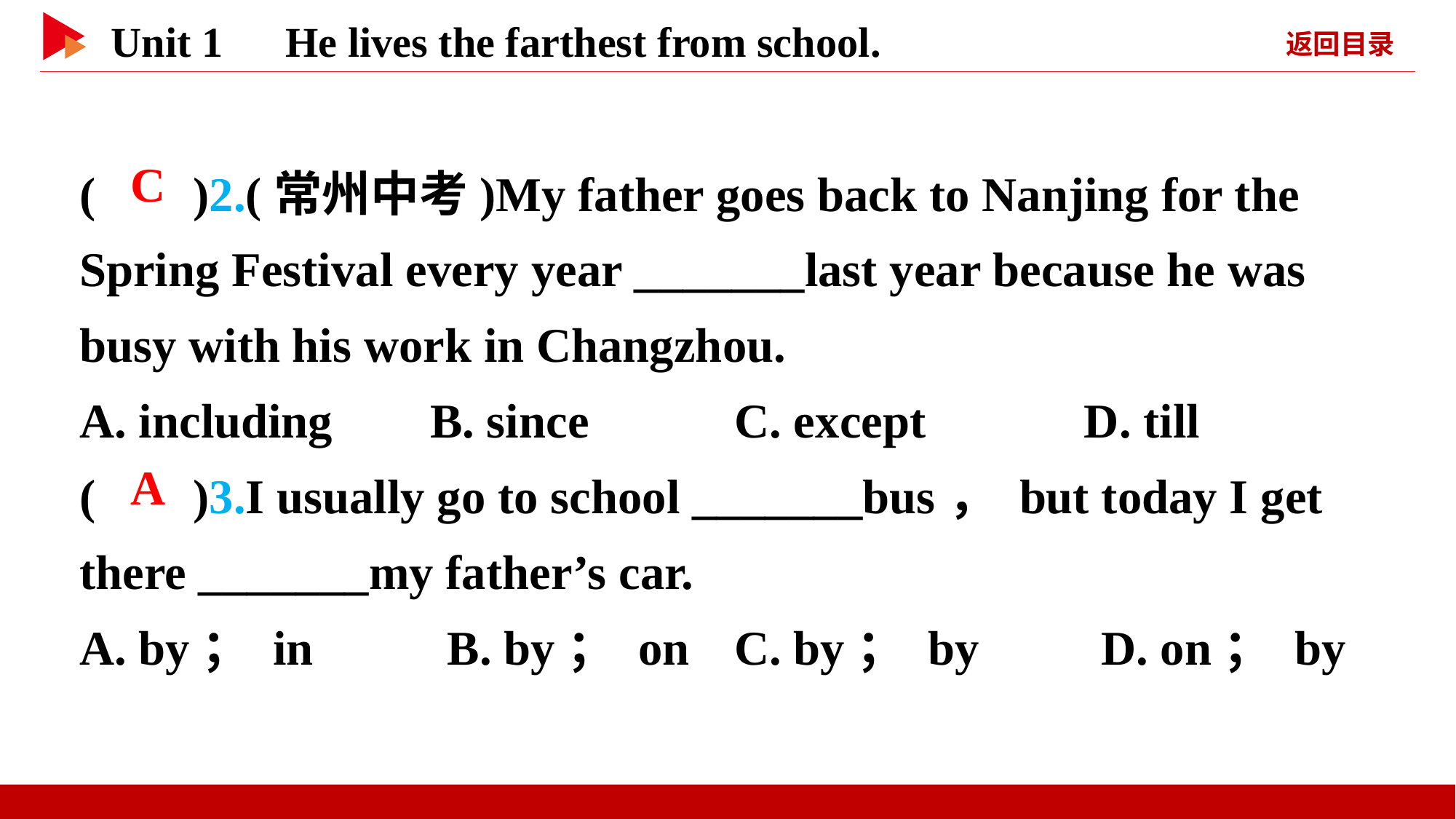

(        )2.(常州中考)My father goes back to Nanjing for the Spring Festival every year _______last year because he was busy with his work in Changzhou.
A. including        B. since		C. except             D. till
(        )3.I usually go to school _______bus， but today I get there _______my father’s car.
A. by； in           B. by； on	C. by； by          D. on； by
   C
   A